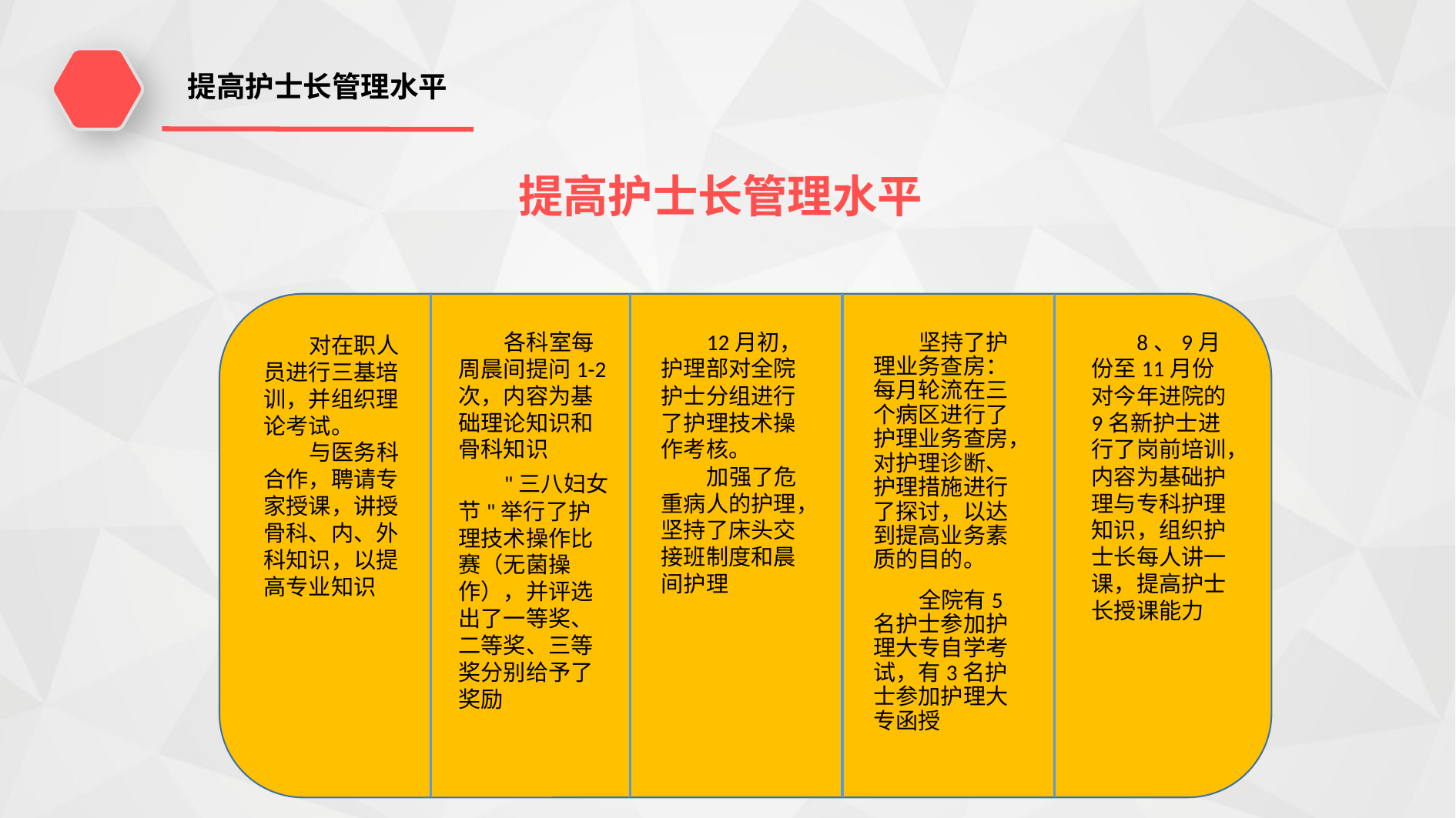

提高护士长管理水平
提高护士长管理水平

各科室每周晨间提问1-2次，内容为基础理论知识和骨科知识

"三八妇女节"举行了护理技术操作比赛（无菌操作），并评选出了一等奖、二等奖、三等奖分别给予了奖励

12月初，护理部对全院护士分组进行了护理技术操作考核。
加强了危重病人的护理，坚持了床头交接班制度和晨间护理

8、9月份至11月份对今年进院的9名新护士进行了岗前培训，内容为基础护理与专科护理知识，组织护士长每人讲一课，提高护士长授课能力

对在职人员进行三基培训，并组织理论考试。
与医务科合作，聘请专家授课，讲授骨科、内、外科知识，以提高专业知识

坚持了护理业务查房：每月轮流在三个病区进行了护理业务查房，对护理诊断、护理措施进行了探讨，以达到提高业务素质的目的。
全院有5名护士参加护理大专自学考试，有3名护士参加护理大专函授